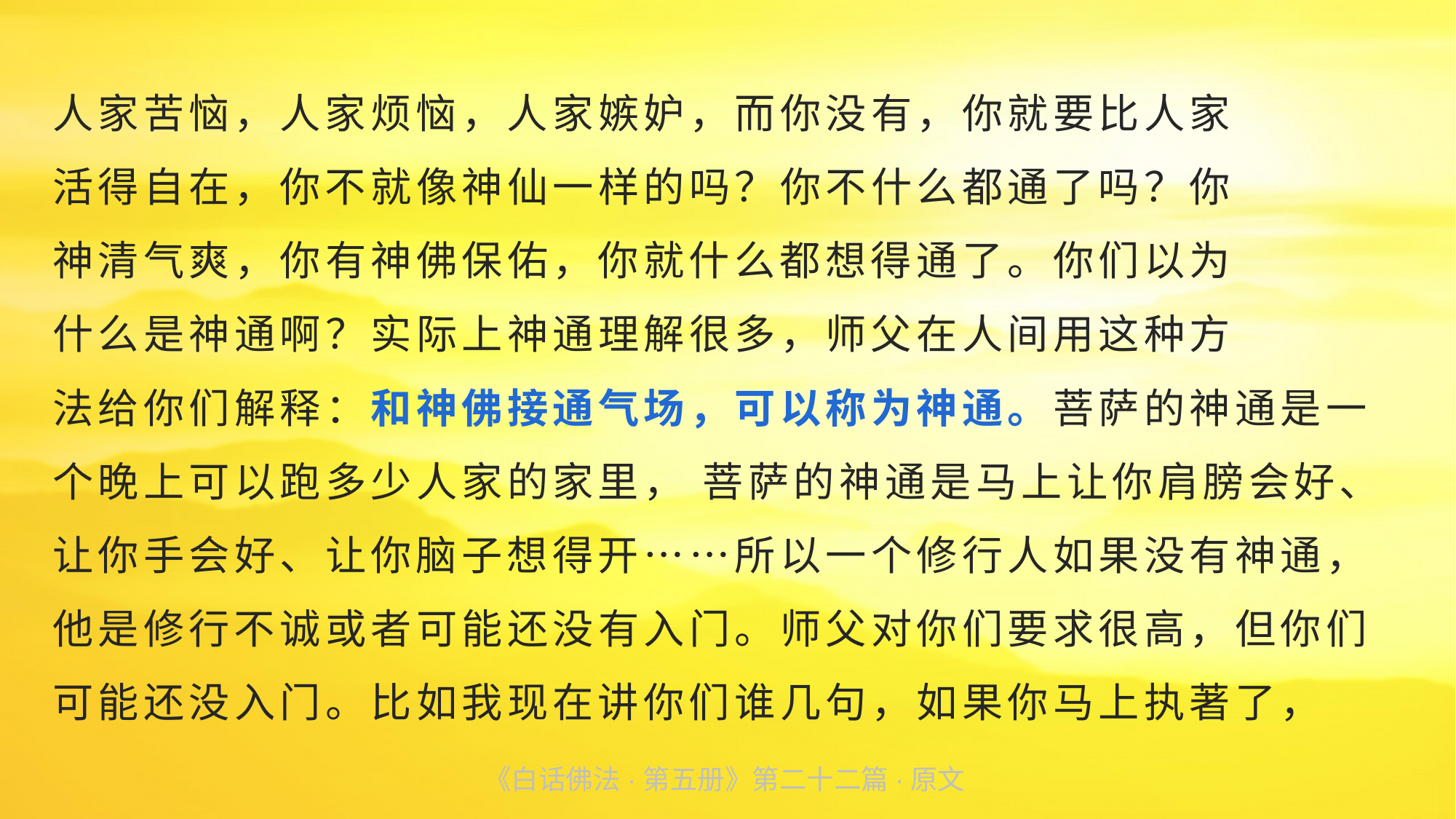

人家苦恼，人家烦恼，人家嫉妒，而你没有，你就要比人家
活得自在，你不就像神仙一样的吗？你不什么都通了吗？你
神清气爽，你有神佛保佑，你就什么都想得通了。你们以为
什么是神通啊？实际上神通理解很多，师父在人间用这种方
法给你们解释：和神佛接通气场，可以称为神通。菩萨的神通是一个晚上可以跑多少人家的家里， 菩萨的神通是马上让你肩膀会好、让你手会好、让你脑子想得开……所以一个修行人如果没有神通，他是修行不诚或者可能还没有入门。师父对你们要求很高，但你们可能还没入门。比如我现在讲你们谁几句，如果你马上执著了，
《白话佛法·第五册》第二十二篇·原文